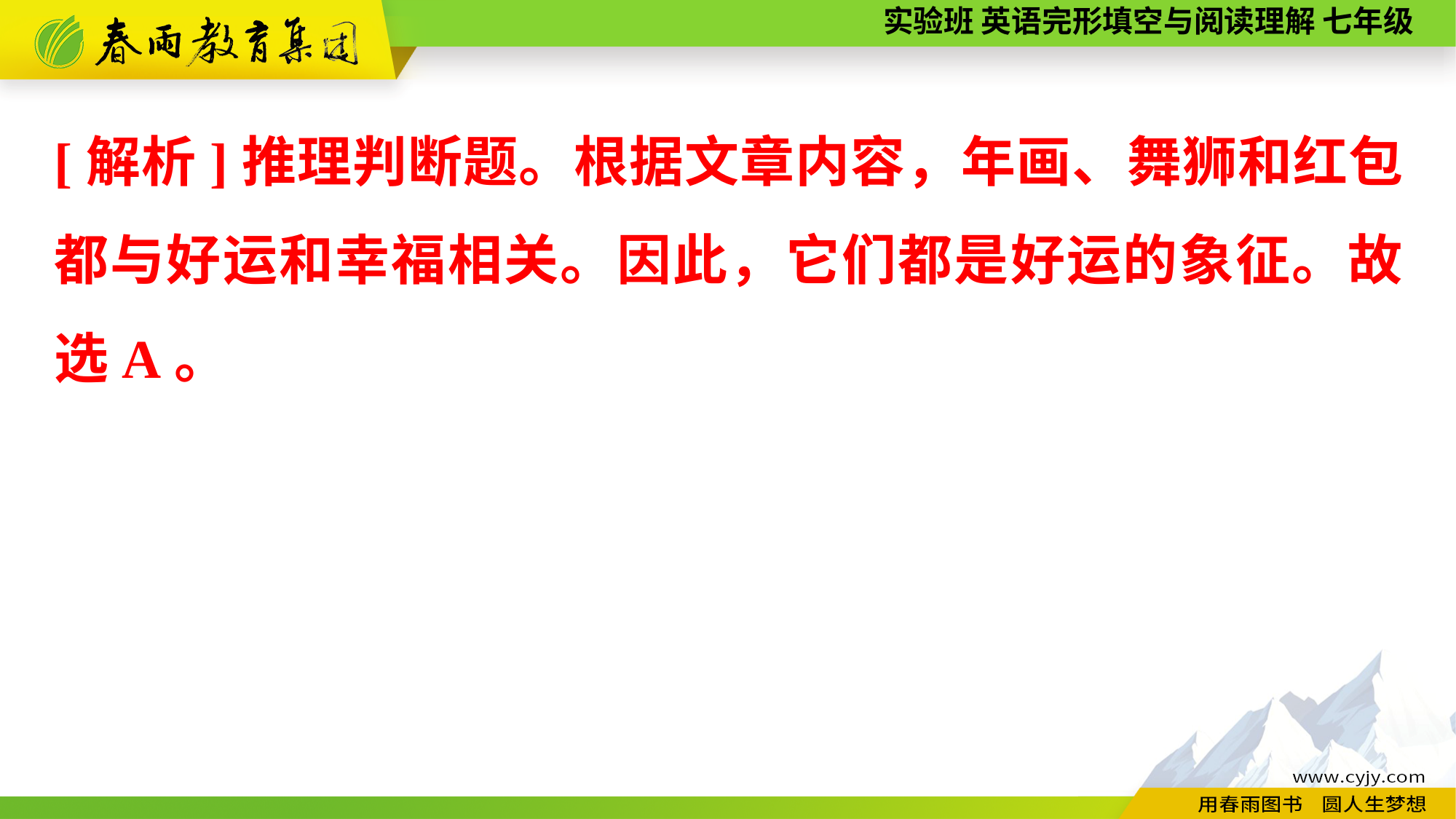

[解析]推理判断题。根据文章内容，年画、舞狮和红包都与好运和幸福相关。因此，它们都是好运的象征。故选A。